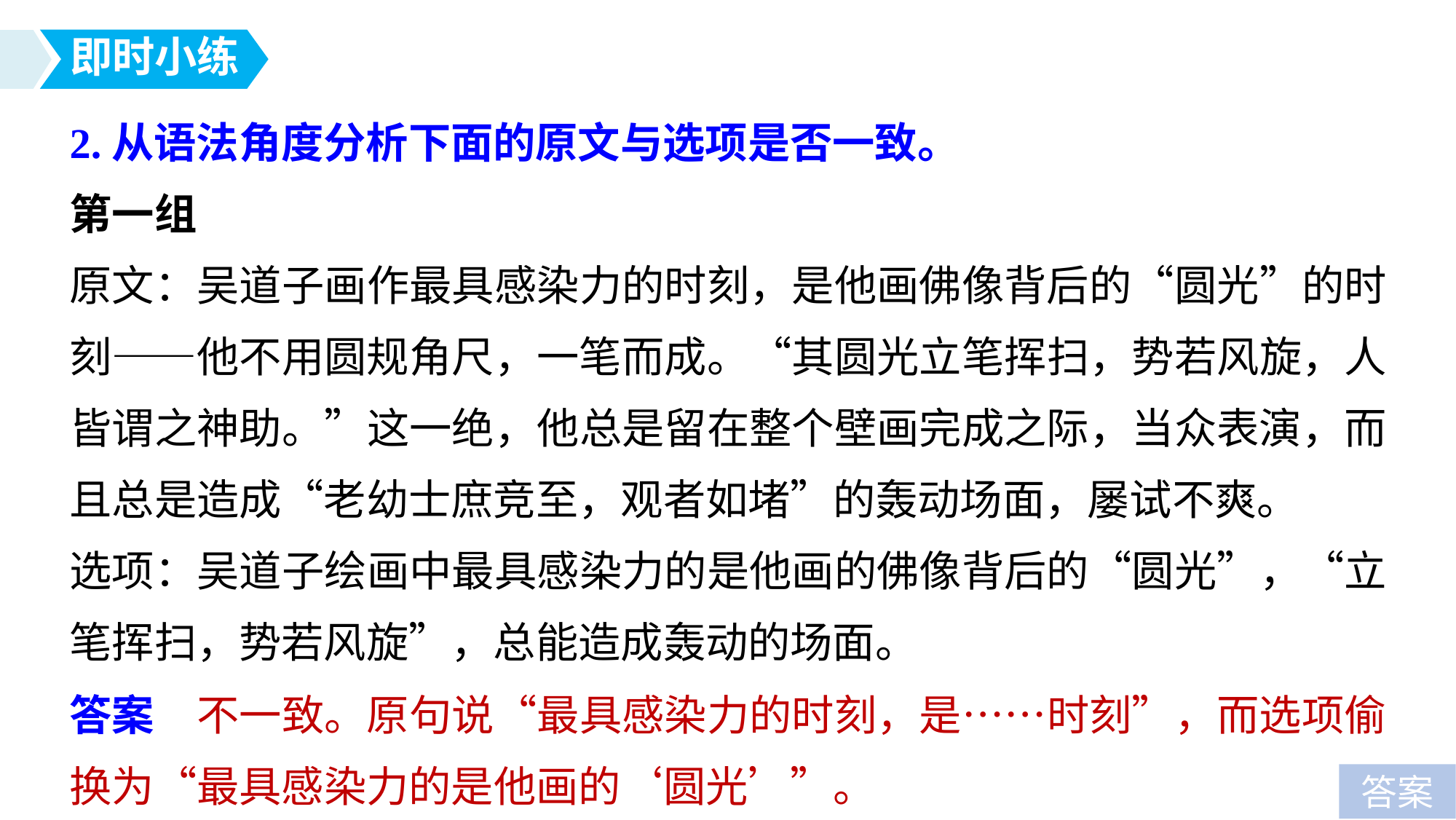

即时小练

2.从语法角度分析下面的原文与选项是否一致。
第一组
原文：吴道子画作最具感染力的时刻，是他画佛像背后的“圆光”的时刻——他不用圆规角尺，一笔而成。“其圆光立笔挥扫，势若风旋，人皆谓之神助。”这一绝，他总是留在整个壁画完成之际，当众表演，而且总是造成“老幼士庶竞至，观者如堵”的轰动场面，屡试不爽。
选项：吴道子绘画中最具感染力的是他画的佛像背后的“圆光”，“立笔挥扫，势若风旋”，总能造成轰动的场面。
答案　不一致。原句说“最具感染力的时刻，是……时刻”，而选项偷换为“最具感染力的是他画的‘圆光’”。
答案